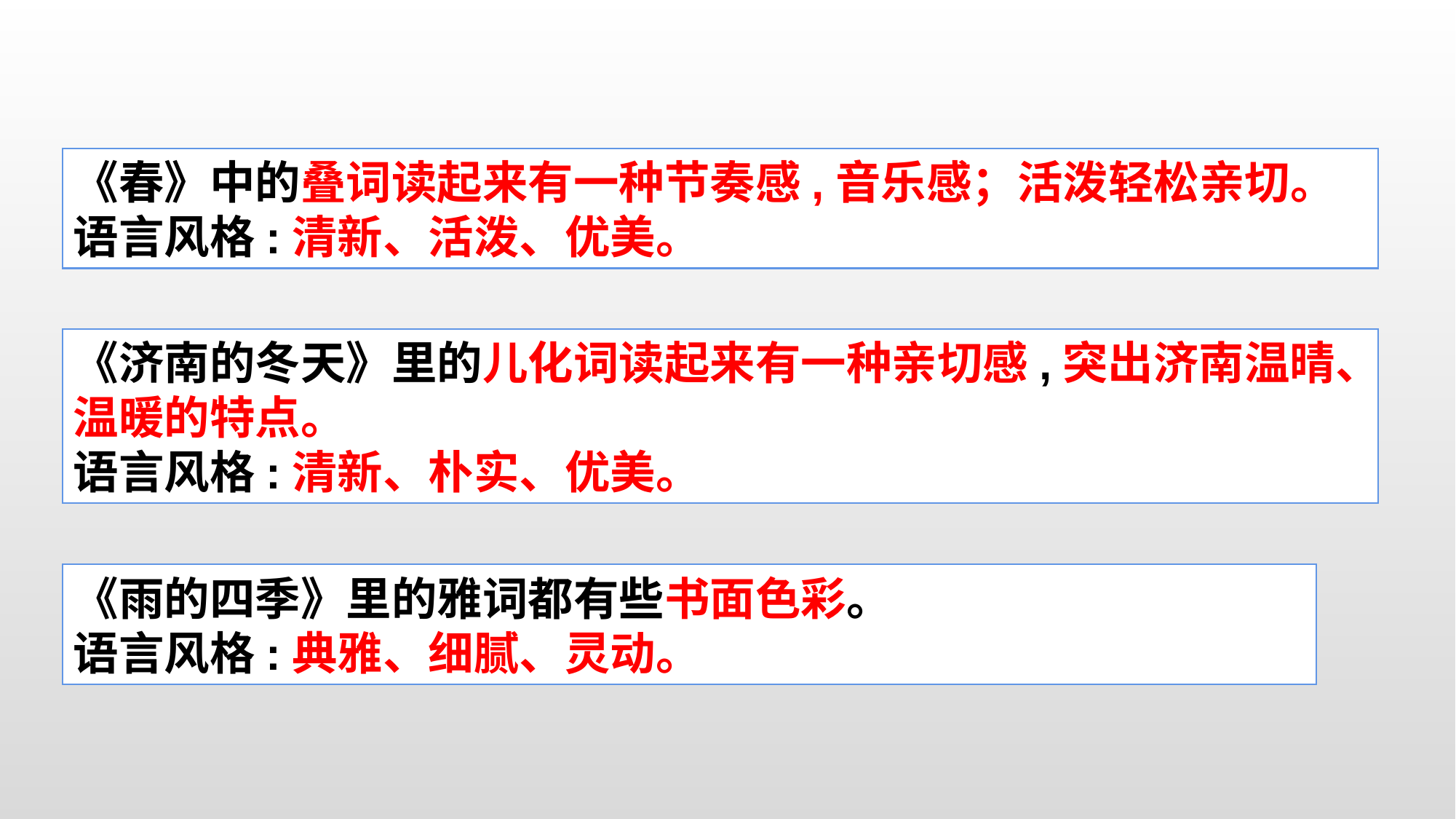

《春》中的叠词读起来有一种节奏感,音乐感；活泼轻松亲切。
语言风格:清新、活泼、优美。
《济南的冬天》里的儿化词读起来有一种亲切感,突出济南温晴、温暖的特点。
语言风格:清新、朴实、优美。
《雨的四季》里的雅词都有些书面色彩。
语言风格:典雅、细腻、灵动。